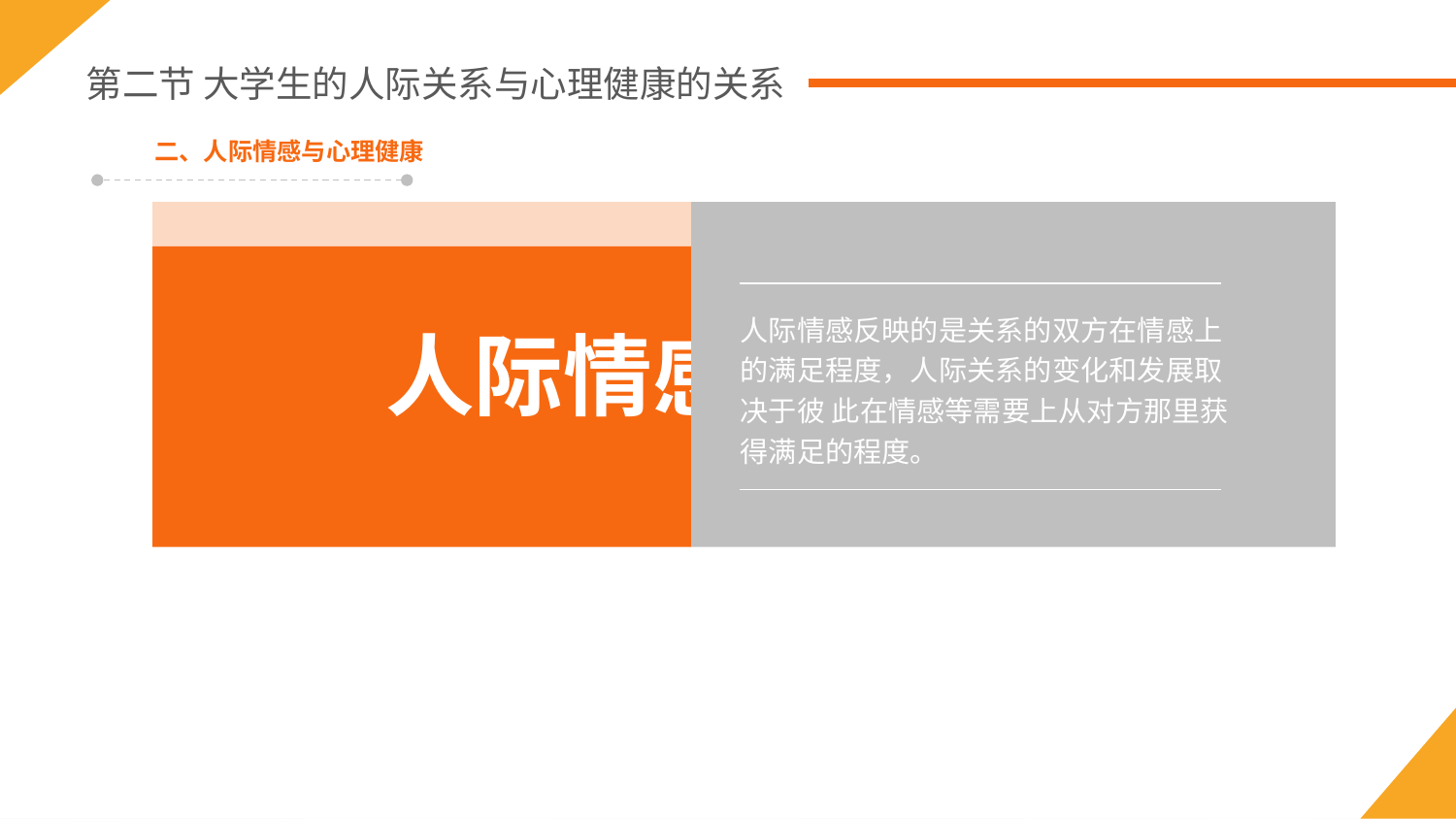

第二节 大学生的人际关系与心理健康的关系
二、人际情感与心理健康

人际情感反映的是关系的双方在情感上的满足程度，人际关系的变化和发展取决于彼 此在情感等需要上从对方那里获得满足的程度。
人际情感